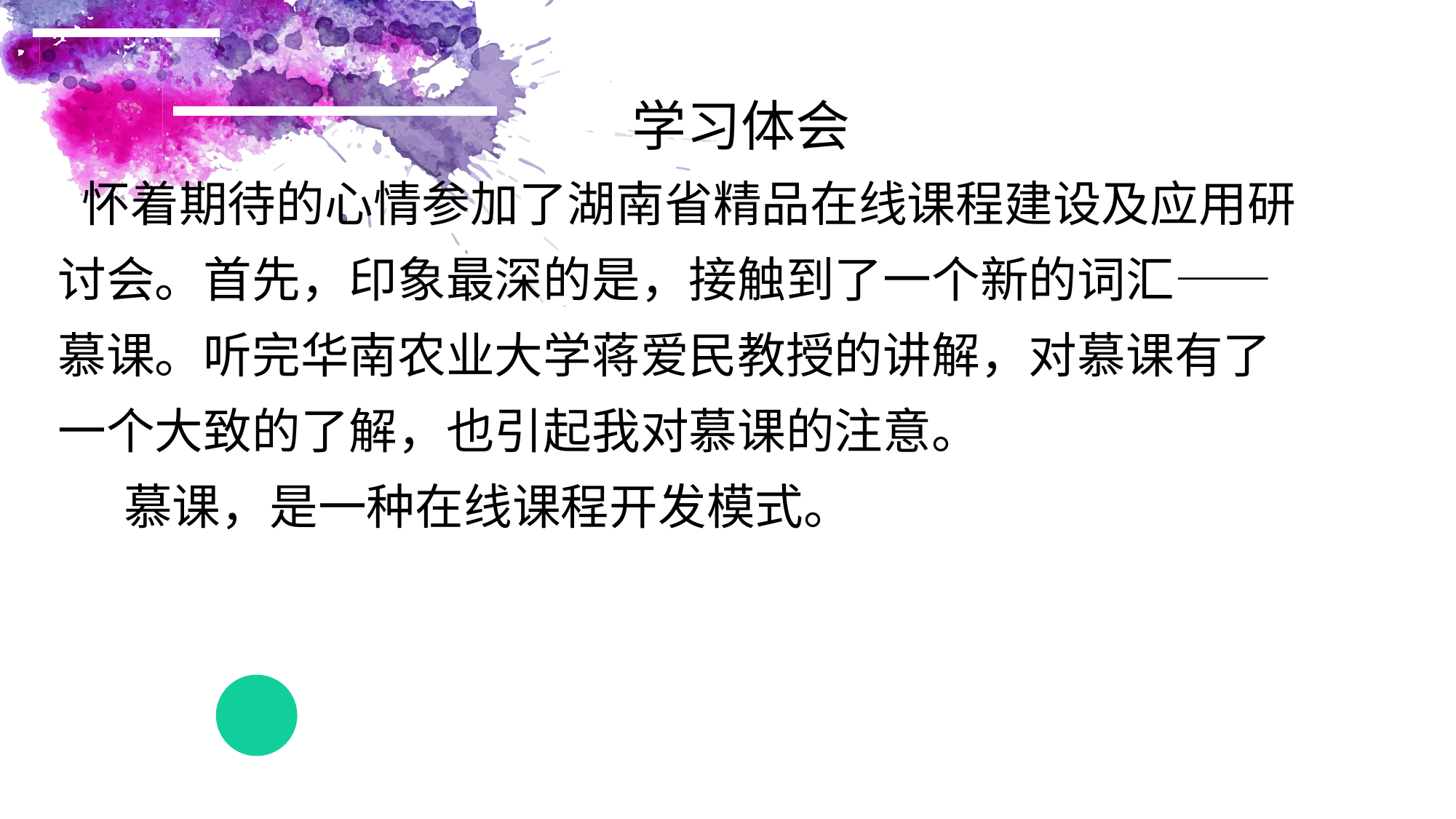

学习体会
     怀着期待的心情参加了湖南省精品在线课程建设及应用研讨会。首先，印象最深的是，接触到了一个新的词汇——慕课。听完华南农业大学蒋爱民教授的讲解，对慕课有了一个大致的了解，也引起我对慕课的注意。
     慕课，是一种在线课程开发模式。